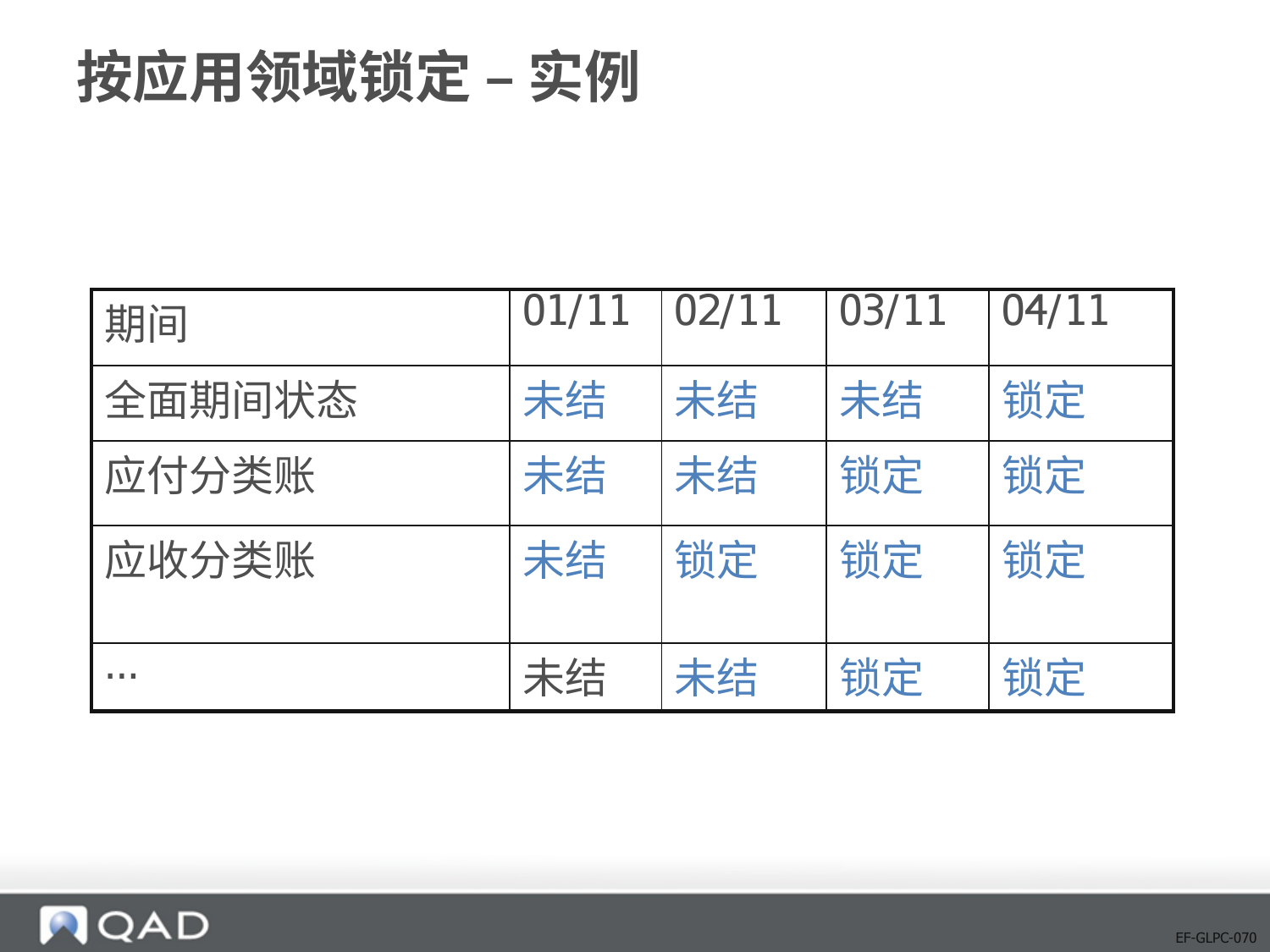

# 按应用领域锁定 – 实例
| 期间 | 01/11 | 02/11 | 03/11 | 04/11 |
| --- | --- | --- | --- | --- |
| 全面期间状态 | 未结 | 未结 | 未结 | 锁定 |
| 应付分类账 | 未结 | 未结 | 锁定 | 锁定 |
| 应收分类账 | 未结 | 锁定 | 锁定 | 锁定 |
| … | 未结 | 未结 | 锁定 | 锁定 |
EF-GLPC-070